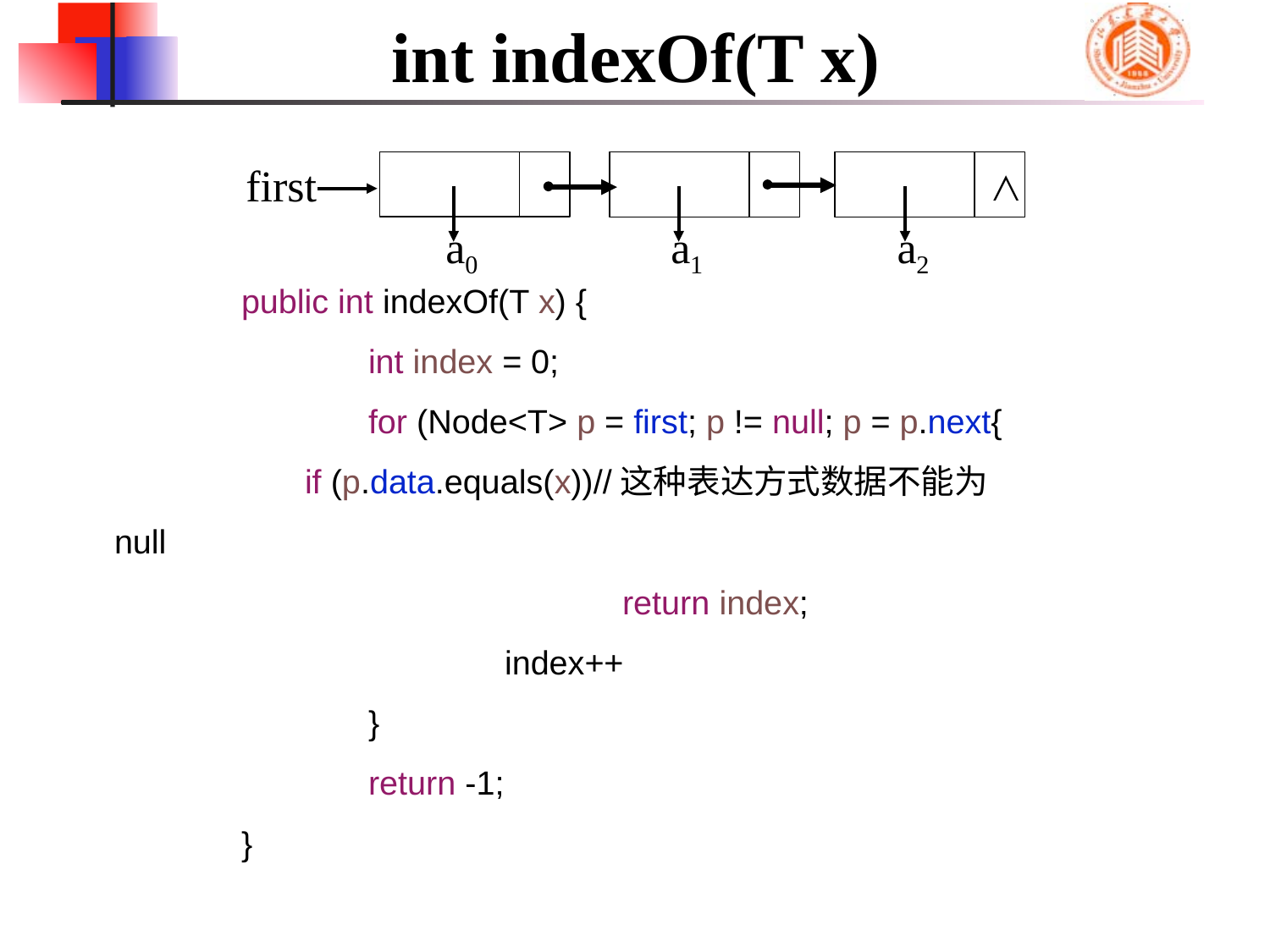

# int indexOf(T x)
first
∧

a0

a1

a2
	public int indexOf(T x) {
		int index = 0;
		for (Node<T> p = first; p != null; p = p.next{
if (p.data.equals(x))//这种表达方式数据不能为null
				return index;
			 index++
		}
		return -1;
	}